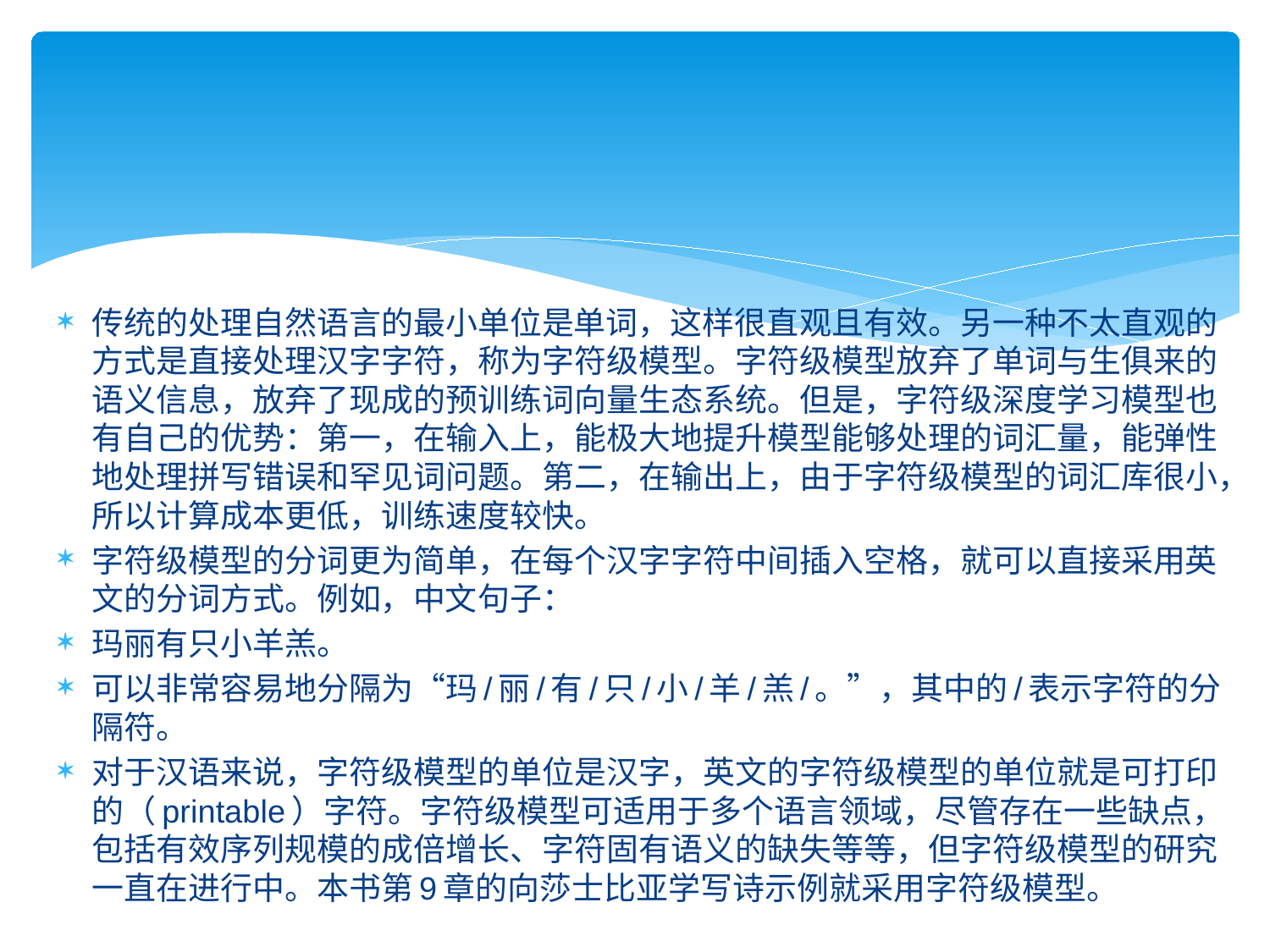

传统的处理自然语言的最小单位是单词，这样很直观且有效。另一种不太直观的方式是直接处理汉字字符，称为字符级模型。字符级模型放弃了单词与生俱来的语义信息，放弃了现成的预训练词向量生态系统。但是，字符级深度学习模型也有自己的优势：第一，在输入上，能极大地提升模型能够处理的词汇量，能弹性地处理拼写错误和罕见词问题。第二，在输出上，由于字符级模型的词汇库很小，所以计算成本更低，训练速度较快。
字符级模型的分词更为简单，在每个汉字字符中间插入空格，就可以直接采用英文的分词方式。例如，中文句子：
玛丽有只小羊羔。
可以非常容易地分隔为“玛/丽/有/只/小/羊/羔/。”，其中的/表示字符的分隔符。
对于汉语来说，字符级模型的单位是汉字，英文的字符级模型的单位就是可打印的（printable）字符。字符级模型可适用于多个语言领域，尽管存在一些缺点，包括有效序列规模的成倍增长、字符固有语义的缺失等等，但字符级模型的研究一直在进行中。本书第9章的向莎士比亚学写诗示例就采用字符级模型。